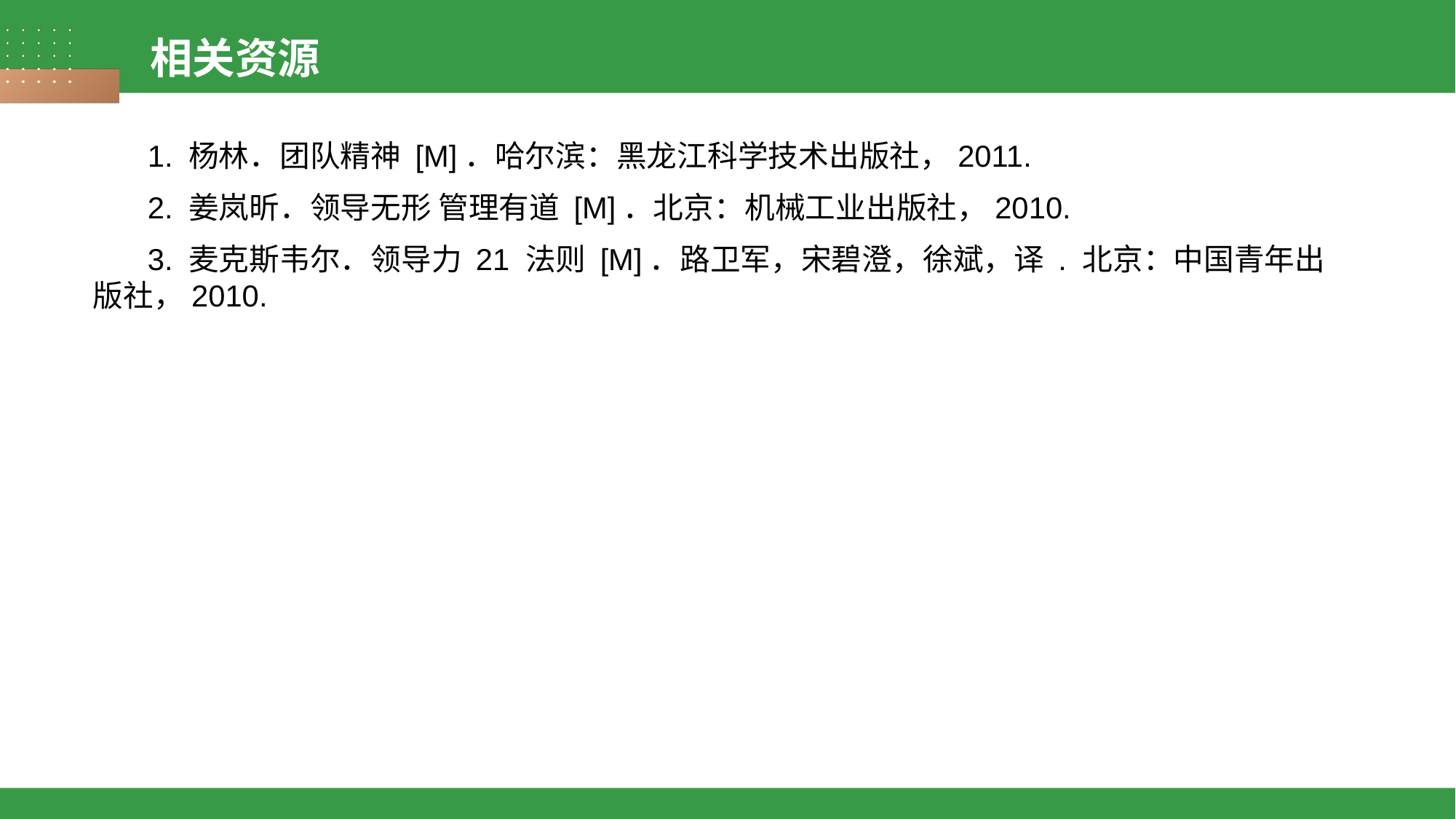

相关资源
1. 杨林．团队精神 [M]．哈尔滨：黑龙江科学技术出版社，2011.
2. 姜岚昕．领导无形 管理有道 [M]．北京：机械工业出版社，2010.
3. 麦克斯韦尔．领导力 21 法则 [M]．路卫军，宋碧澄，徐斌，译 . 北京：中国青年出版社，2010.